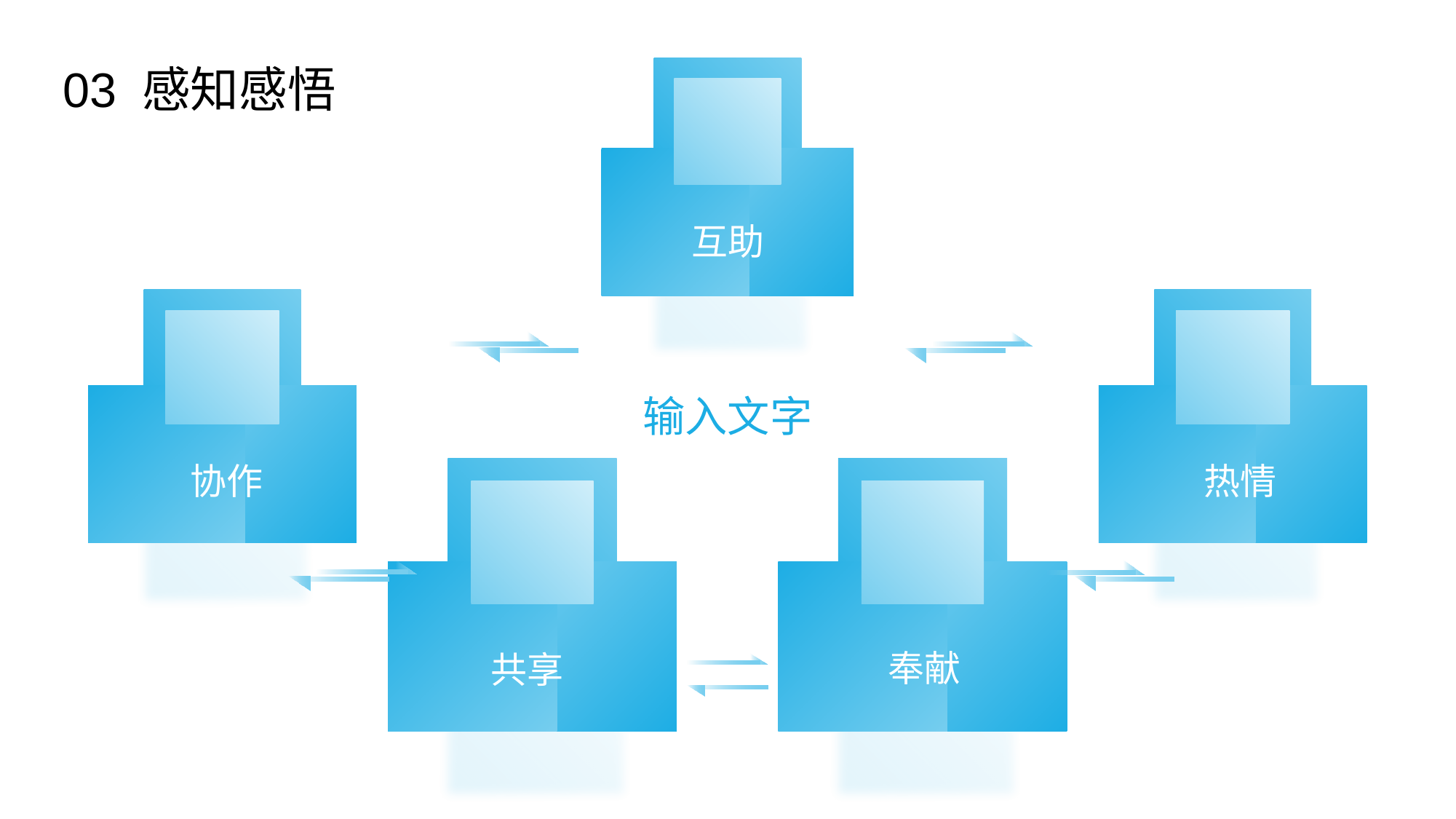

03 感知感悟
互助

输入文字
协作
热情

奉献
共享